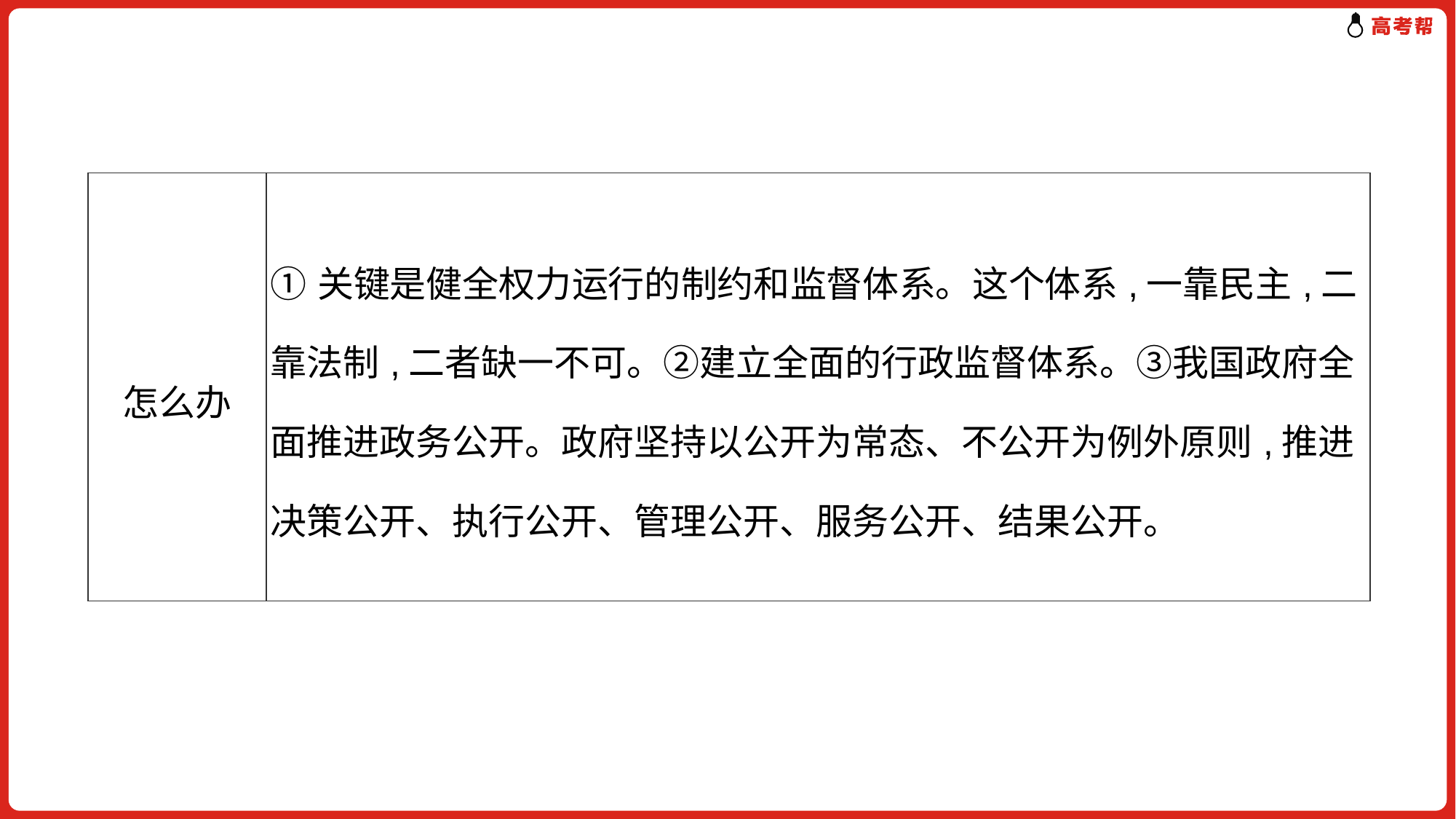

| 怎么办 | ①关键是健全权力运行的制约和监督体系。这个体系,一靠民主,二靠法制,二者缺一不可。②建立全面的行政监督体系。③我国政府全面推进政务公开。政府坚持以公开为常态、不公开为例外原则,推进决策公开、执行公开、管理公开、服务公开、结果公开。 |
| --- | --- |